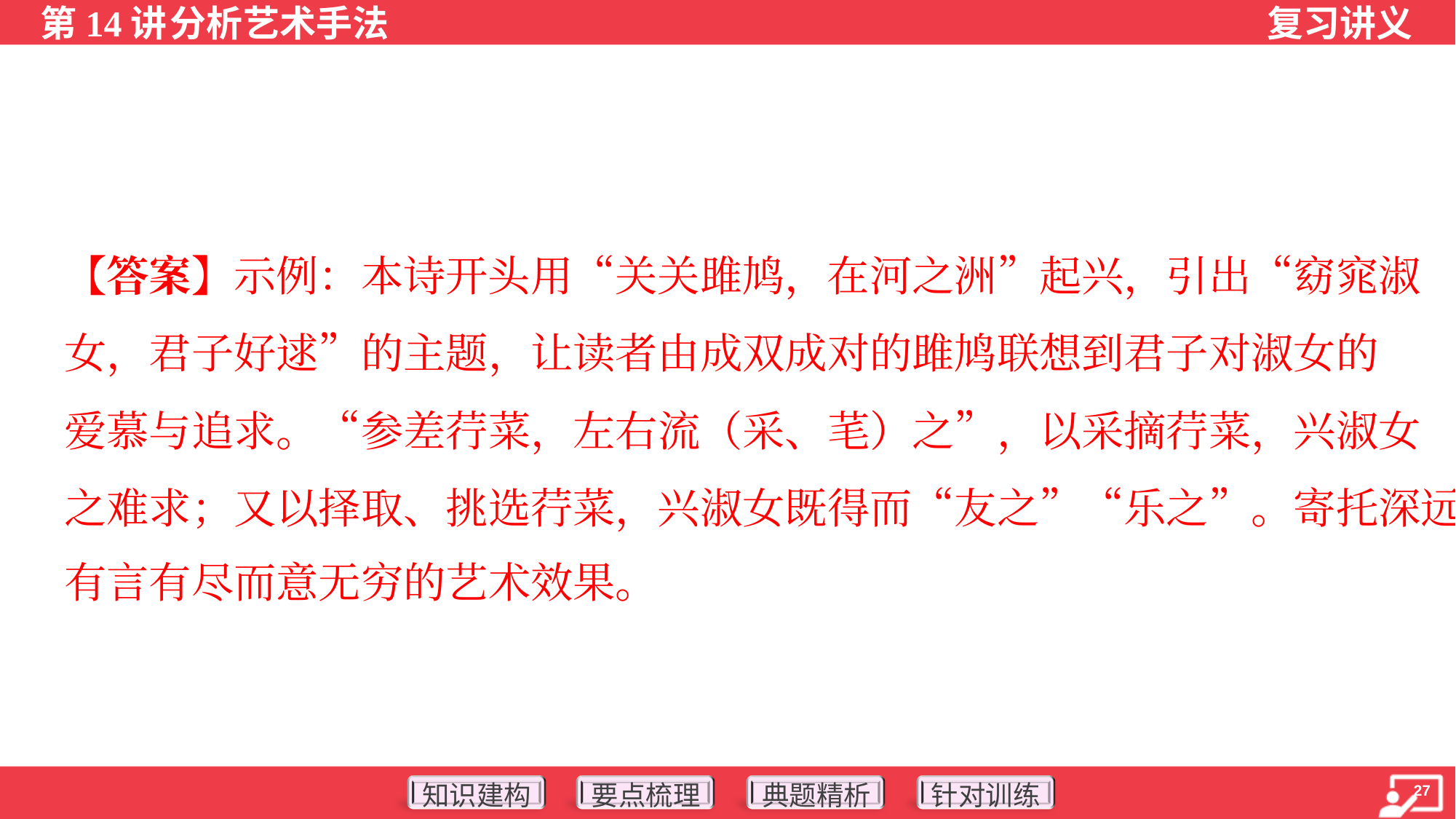

【答案】示例：本诗开头用“关关雎鸠，在河之洲”起兴，引出“窈窕淑
女，君子好逑”的主题，让读者由成双成对的雎鸠联想到君子对淑女的
爱慕与追求。“参差荇菜，左右流（采、芼）之”，以采摘荇菜，兴淑女
之难求；又以择取、挑选荇菜，兴淑女既得而“友之”“乐之”。寄托深远，
有言有尽而意无穷的艺术效果。